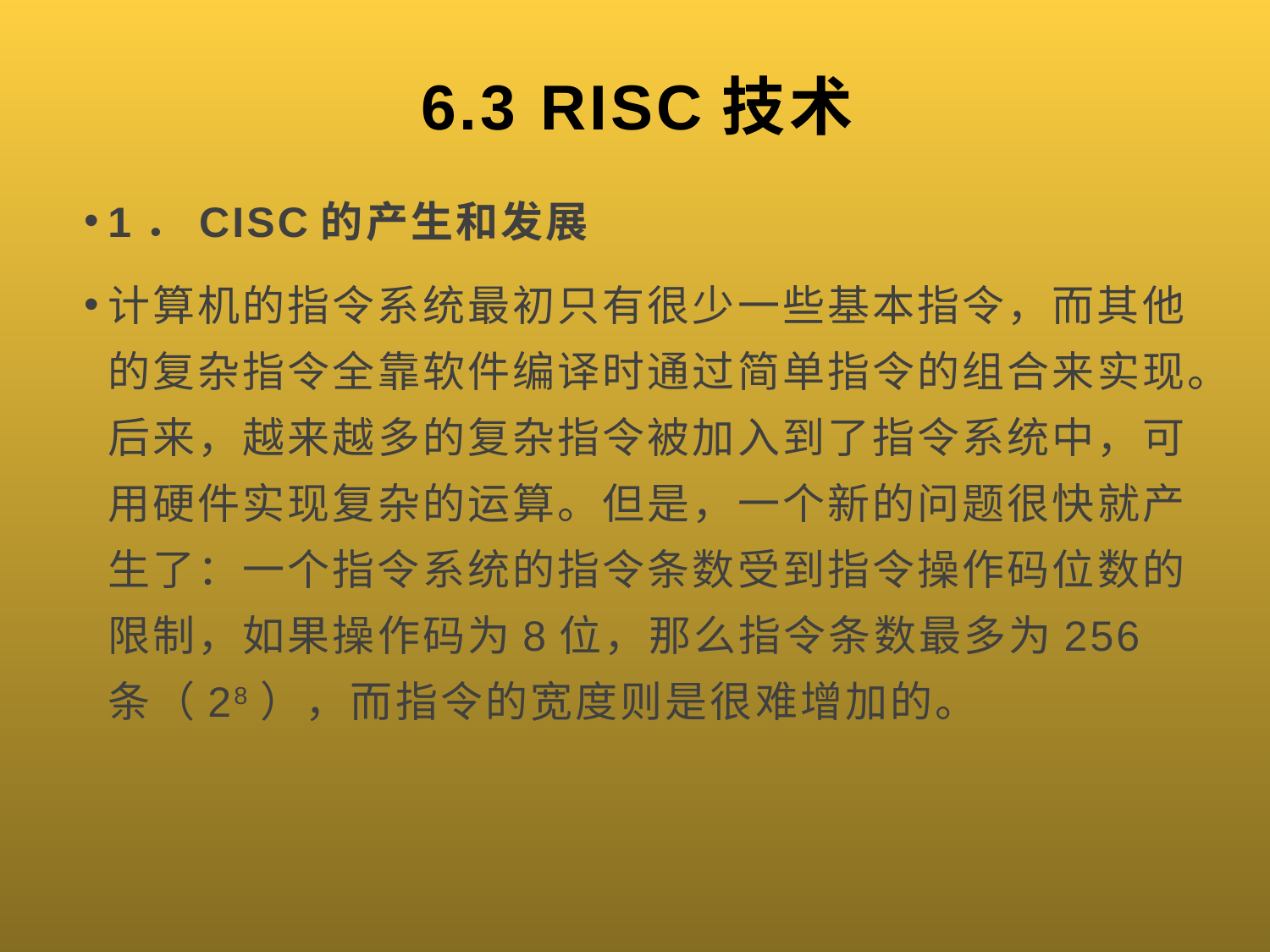

# 6.3 RISC技术
1．CISC的产生和发展
计算机的指令系统最初只有很少一些基本指令，而其他的复杂指令全靠软件编译时通过简单指令的组合来实现。后来，越来越多的复杂指令被加入到了指令系统中，可用硬件实现复杂的运算。但是，一个新的问题很快就产生了：一个指令系统的指令条数受到指令操作码位数的限制，如果操作码为8位，那么指令条数最多为256条（28），而指令的宽度则是很难增加的。